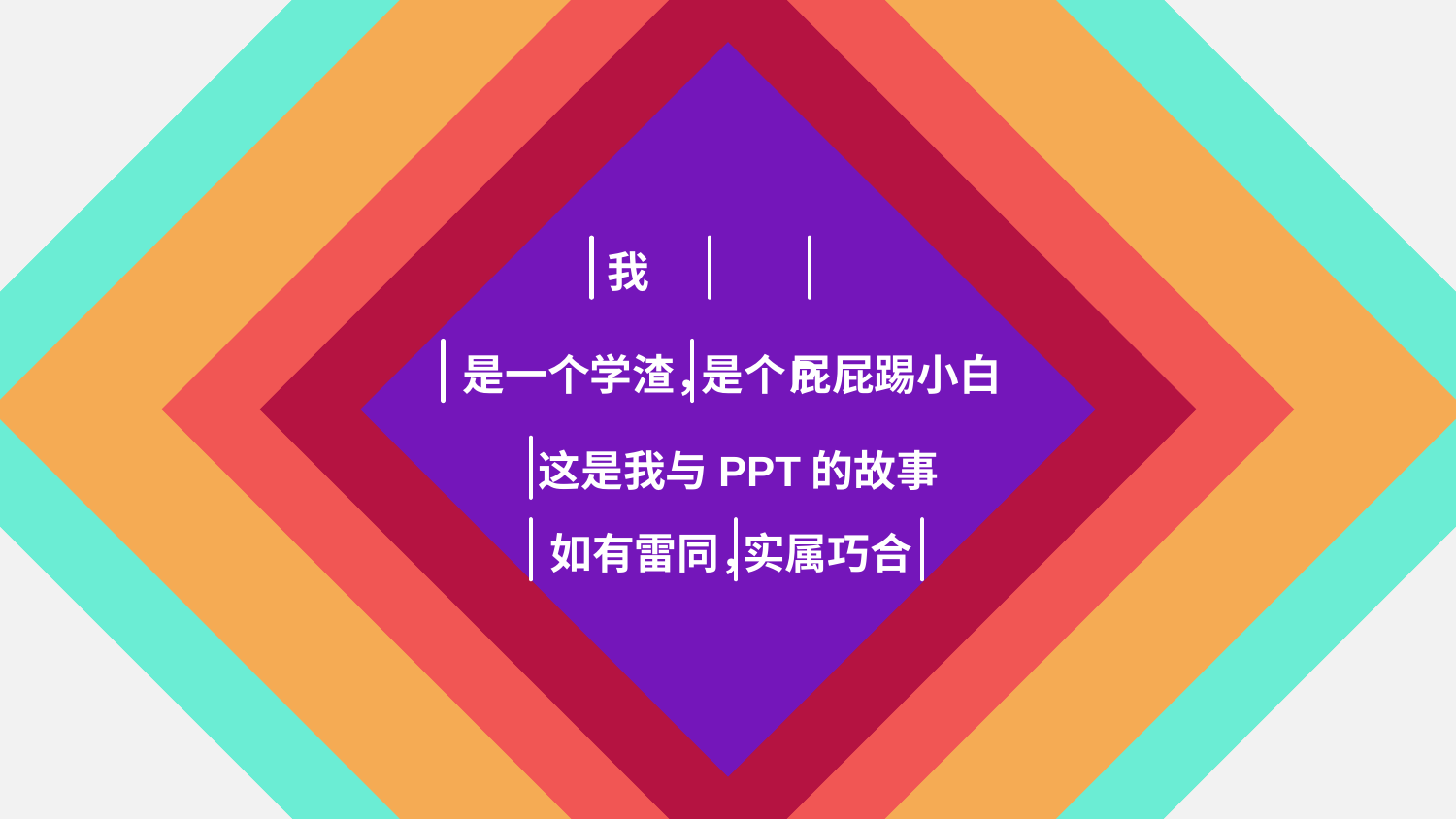

我
是一个学渣，
是个
屁屁踢小白
P
这是我与PPT的故事
如有雷同，
实属巧合